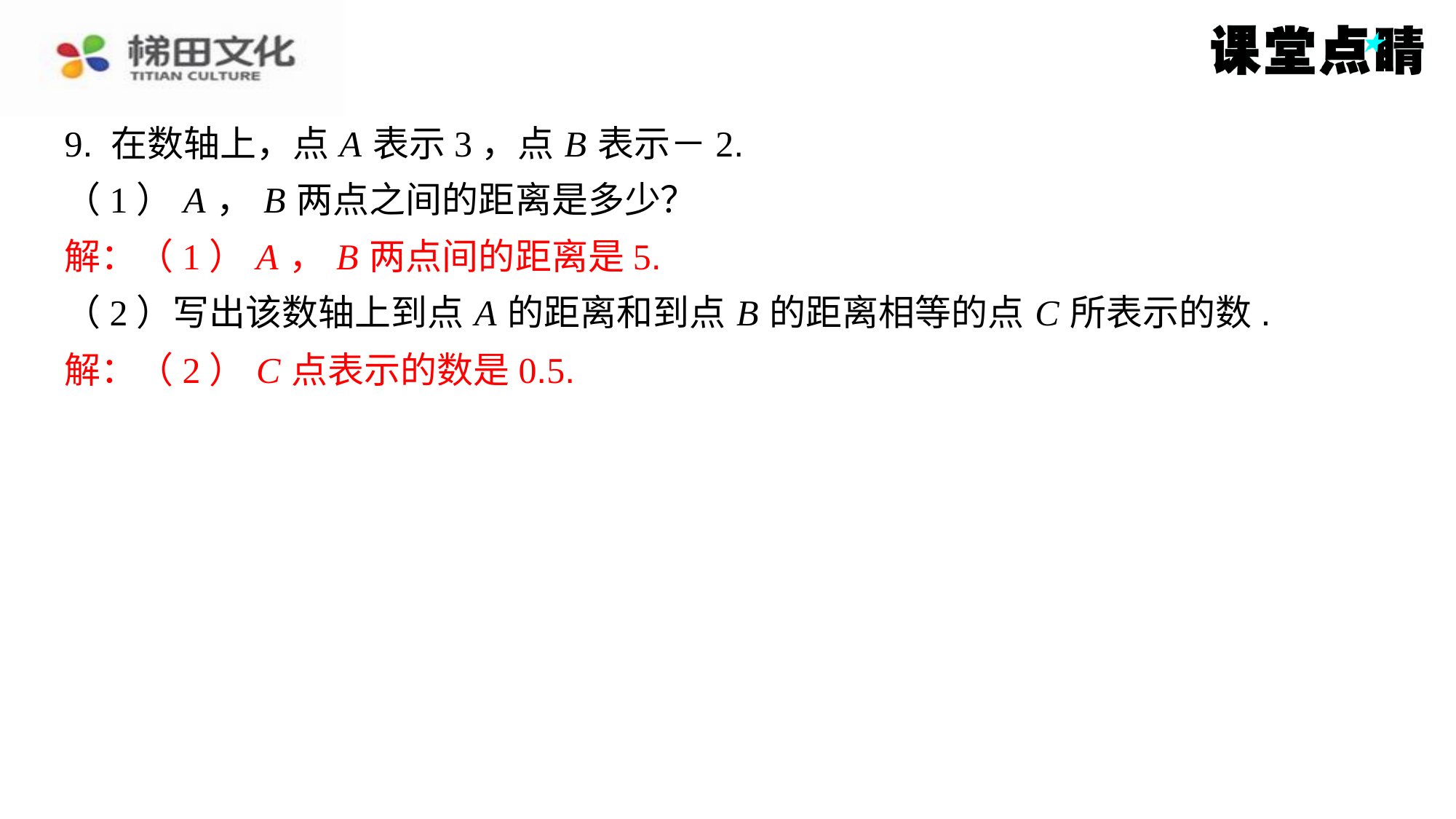

9. 在数轴上，点 A 表示3，点 B 表示－2.
（1） A ， B 两点之间的距离是多少？
解：（1） A ， B 两点间的距离是5.
（2）写出该数轴上到点 A 的距离和到点 B 的距离相等的点 C 所表示的数.
解：（2） C 点表示的数是0.5.
解：（1） A ， B 两点间的距离是5.
解：（2） C 点表示的数是0.5.